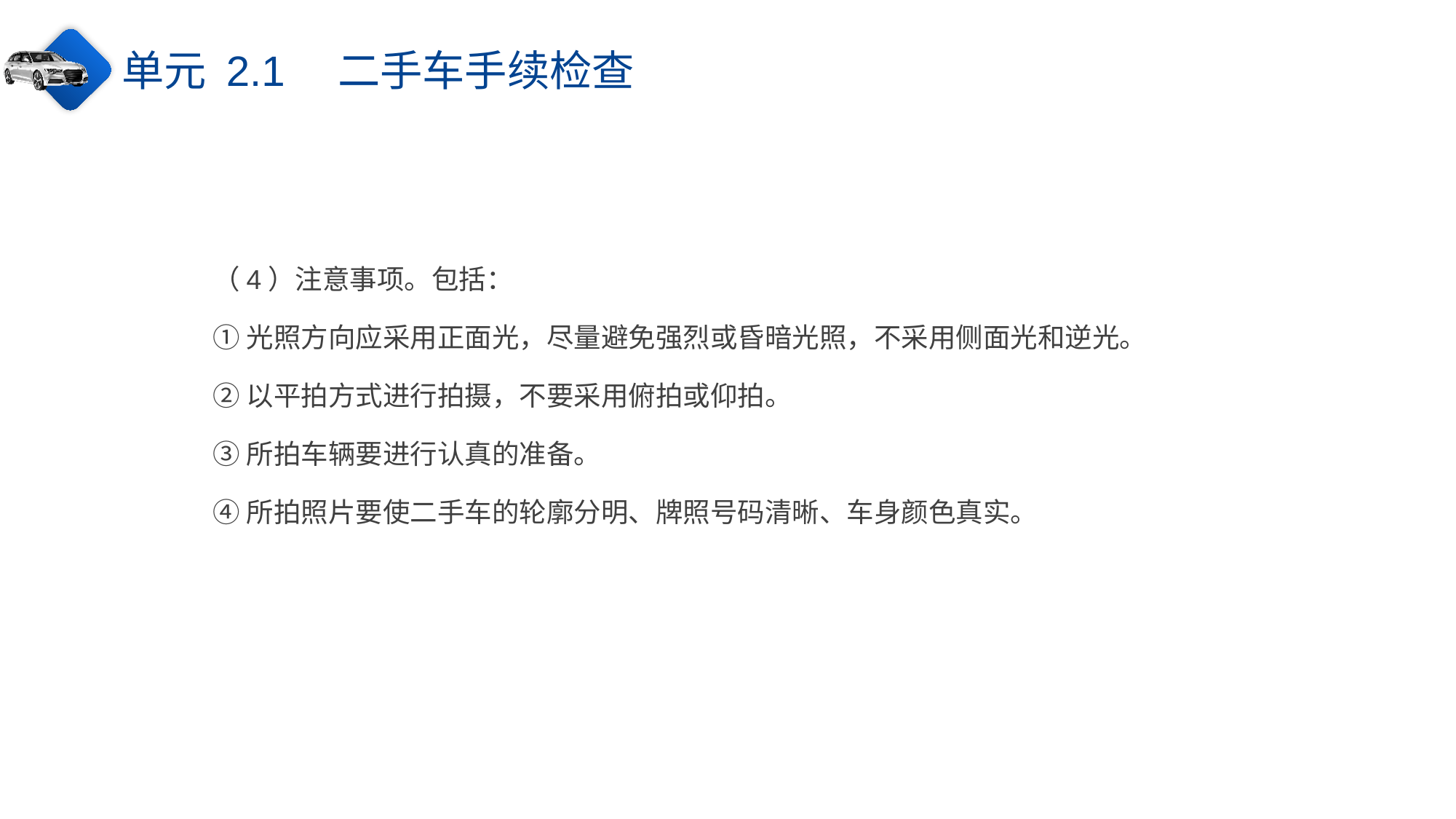

单元 2.1　二手车手续检查
（4）注意事项。包括：
①光照方向应采用正面光，尽量避免强烈或昏暗光照，不采用侧面光和逆光。
②以平拍方式进行拍摄，不要采用俯拍或仰拍。
③所拍车辆要进行认真的准备。
④所拍照片要使二手车的轮廓分明、牌照号码清晰、车身颜色真实。